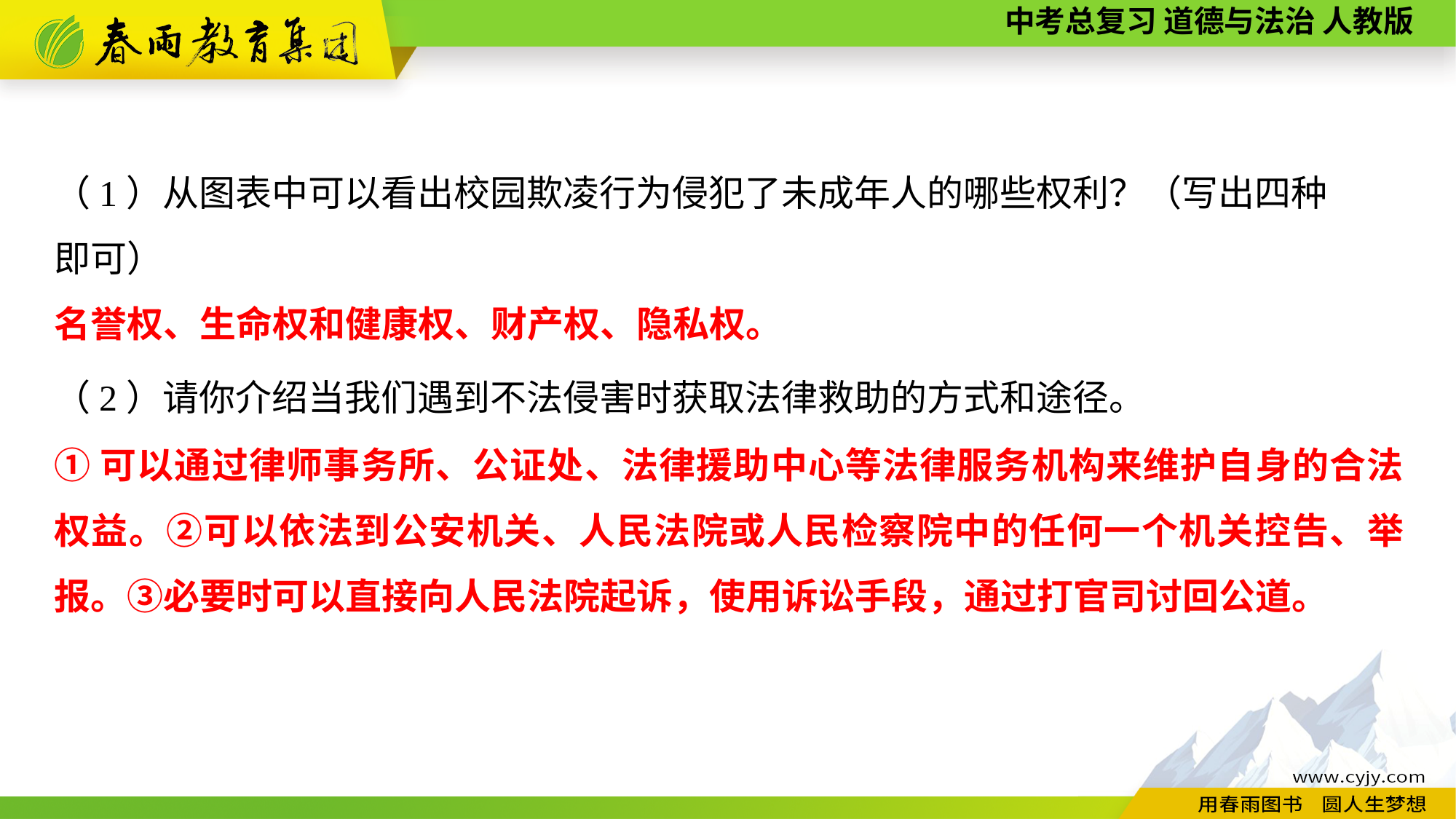

（1）从图表中可以看出校园欺凌行为侵犯了未成年人的哪些权利？（写出四种
即可）

名誉权、生命权和健康权、财产权、隐私权。
（2）请你介绍当我们遇到不法侵害时获取法律救助的方式和途径。
①可以通过律师事务所、公证处、法律援助中心等法律服务机构来维护自身的合法权益。②可以依法到公安机关、人民法院或人民检察院中的任何一个机关控告、举报。③必要时可以直接向人民法院起诉，使用诉讼手段，通过打官司讨回公道。